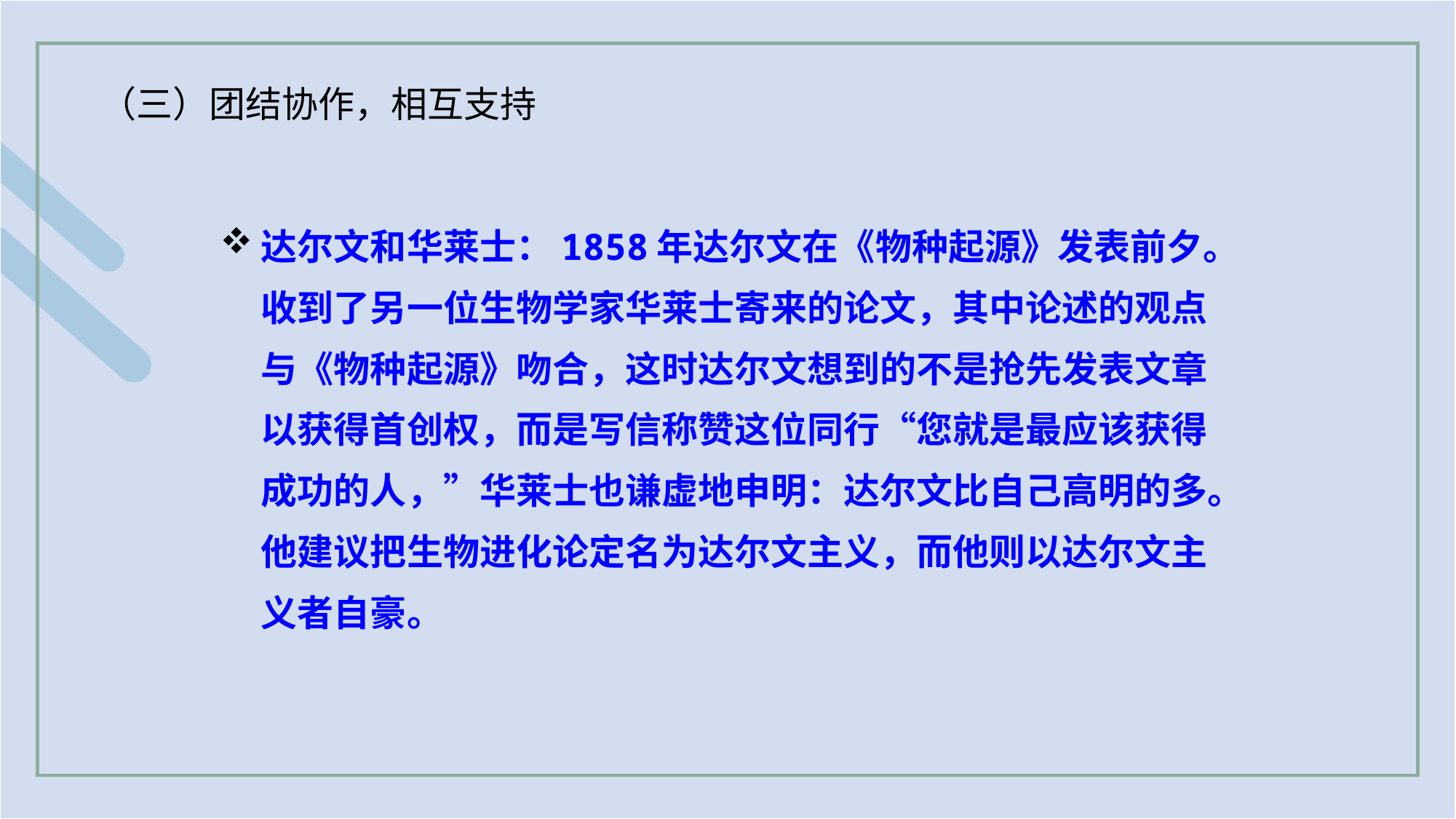

（三）团结协作，相互支持
达尔文和华莱士：1858年达尔文在《物种起源》发表前夕。收到了另一位生物学家华莱士寄来的论文，其中论述的观点与《物种起源》吻合，这时达尔文想到的不是抢先发表文章以获得首创权，而是写信称赞这位同行“您就是最应该获得成功的人，”华莱士也谦虚地申明：达尔文比自己高明的多。他建议把生物进化论定名为达尔文主义，而他则以达尔文主义者自豪。